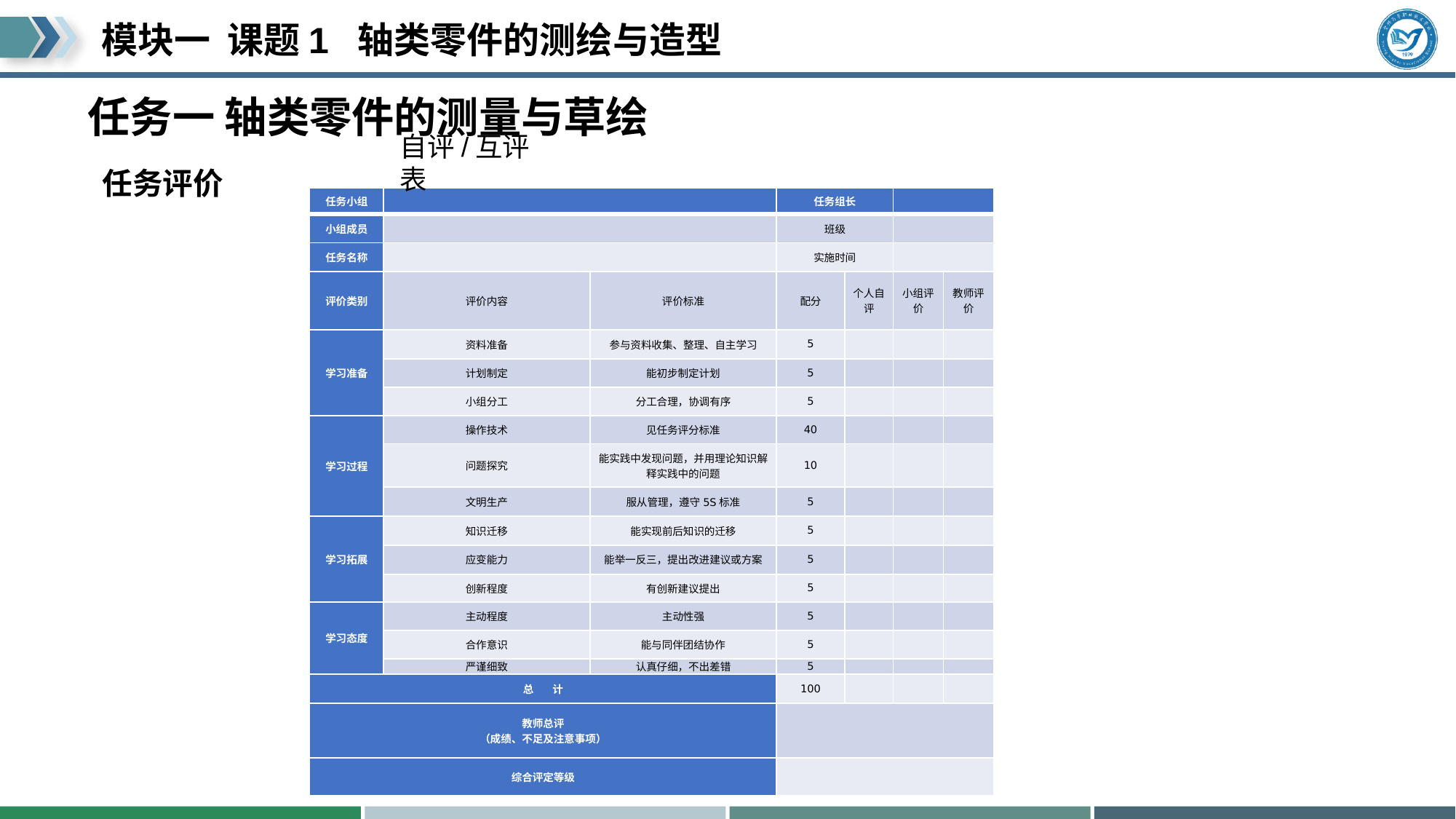

# 任务一 轴类零件的测量与草绘
自评/互评表

 任务评价

| 任务小组 |  |  | 任务组长 |  |  |  |
| --- | --- | --- | --- | --- | --- | --- |
| 小组成员 |  |  | 班级 |  |  |  |
| 任务名称 |  |  | 实施时间 |  |  |  |
| 评价类别 | 评价内容 | 评价标准 | 配分 | 个人自评 | 小组评价 | 教师评价 |
| 学习准备 | 资料准备 | 参与资料收集、整理、自主学习 | 5 |  |  |  |
|  | 计划制定 | 能初步制定计划 | 5 |  |  |  |
|  | 小组分工 | 分工合理，协调有序 | 5 |  |  |  |
| 学习过程 | 操作技术 | 见任务评分标准 | 40 |  |  |  |
|  | 问题探究 | 能实践中发现问题，并用理论知识解释实践中的问题 | 10 |  |  |  |
|  | 文明生产 | 服从管理，遵守5S标准 | 5 |  |  |  |
| 学习拓展 | 知识迁移 | 能实现前后知识的迁移 | 5 |  |  |  |
|  | 应变能力 | 能举一反三，提出改进建议或方案 | 5 |  |  |  |
|  | 创新程度 | 有创新建议提出 | 5 |  |  |  |
| 学习态度 | 主动程度 | 主动性强 | 5 |  |  |  |
|  | 合作意识 | 能与同伴团结协作 | 5 |  |  |  |
|  | 严谨细致 | 认真仔细，不出差错 | 5 |  |  |  |
| 总 计 |  |  | 100 |  |  |  |
| 教师总评 （成绩、不足及注意事项） |  |  |  |  |  |  |
| 综合评定等级 |  |  |  |  |  |  |